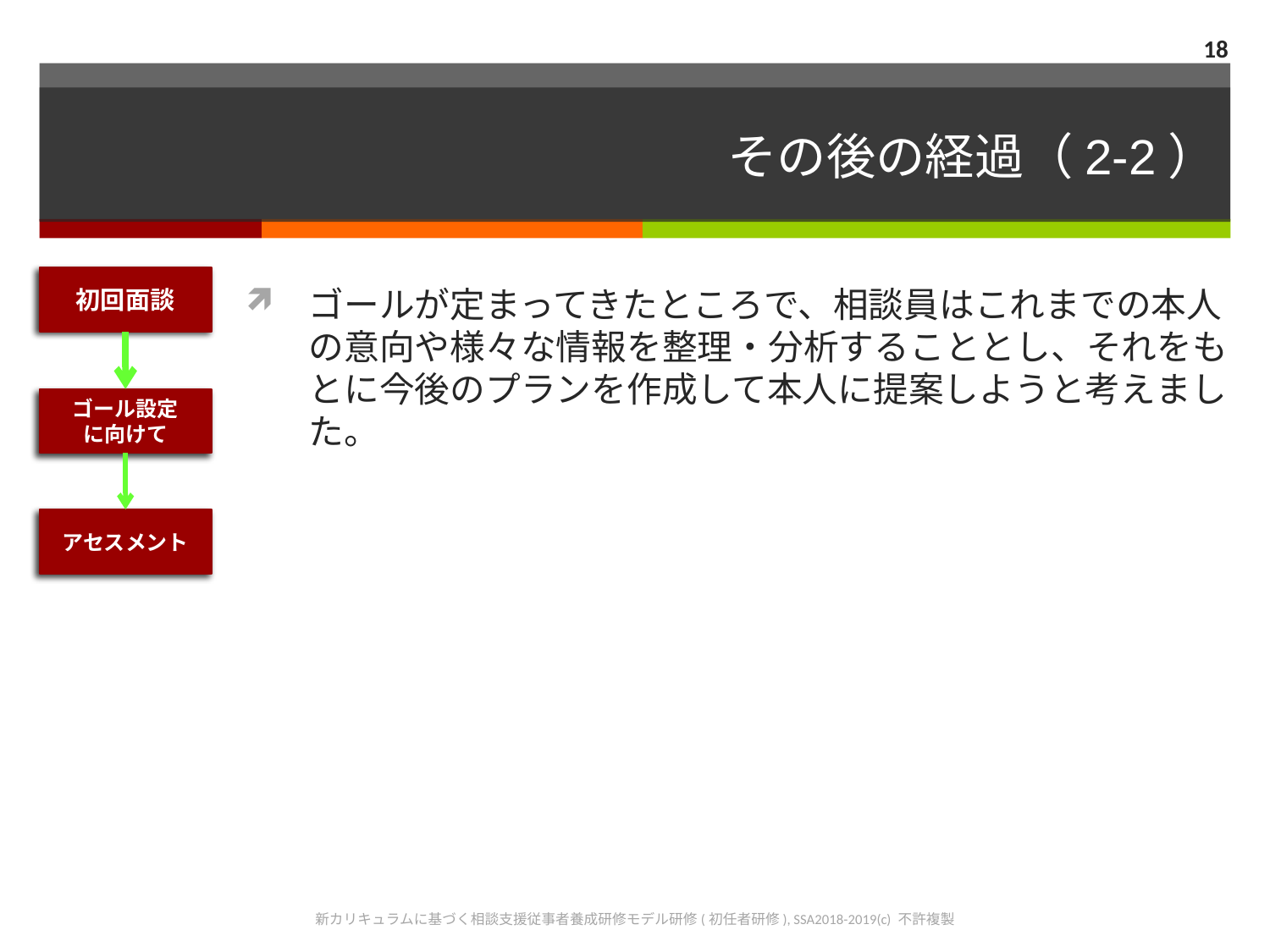

18
# その後の経過（2-2）
初回面談
ゴールが定まってきたところで、相談員はこれまでの本人の意向や様々な情報を整理・分析することとし、それをもとに今後のプランを作成して本人に提案しようと考えました。

ゴール設定
に向けて
アセスメント
新カリキュラムに基づく相談支援従事者養成研修モデル研修(初任者研修), SSA2018-2019(c) 不許複製